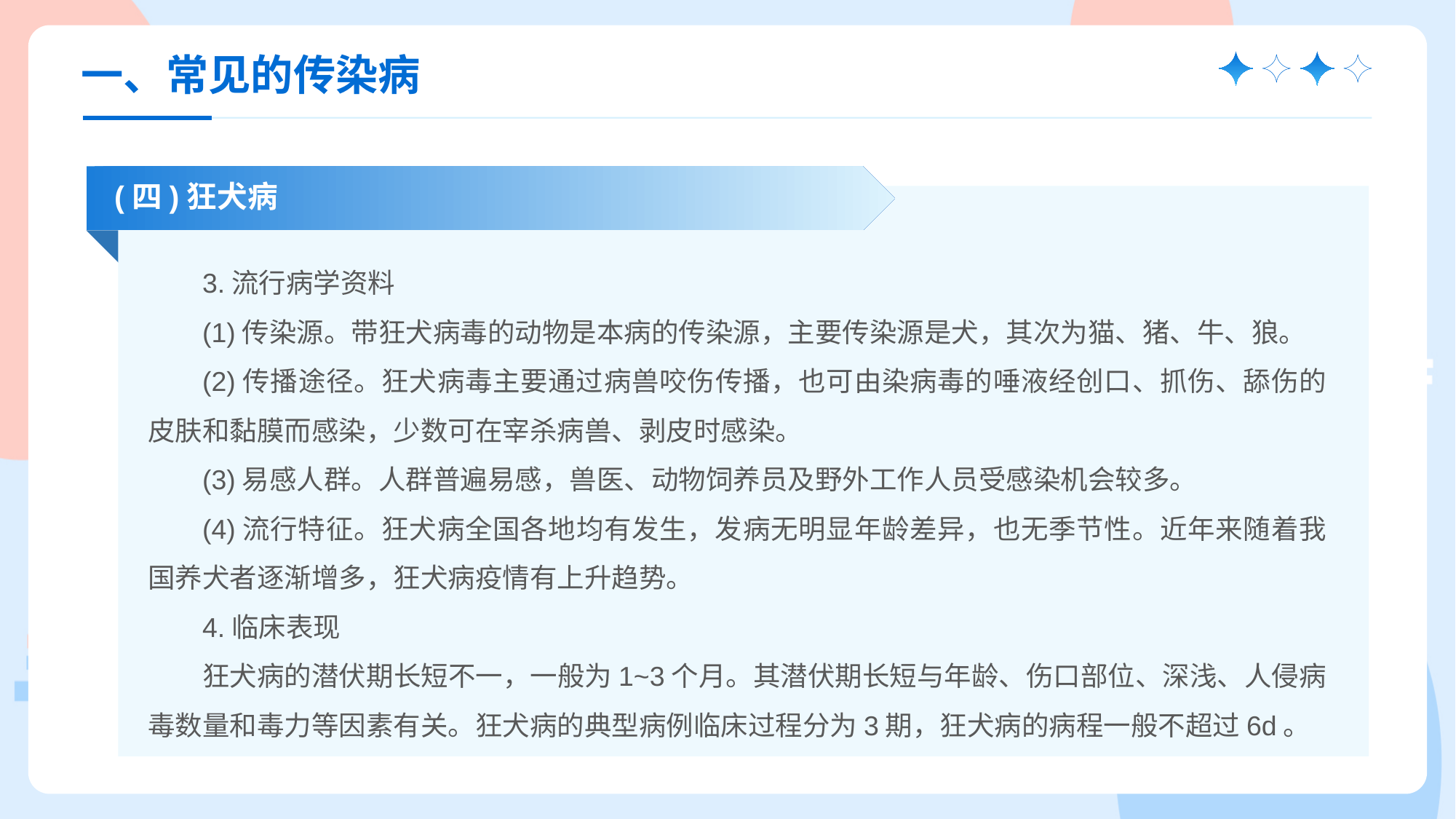

一、常见的传染病
(四)狂犬病

3.流行病学资料
(1)传染源。带狂犬病毒的动物是本病的传染源，主要传染源是犬，其次为猫、猪、牛、狼。
(2)传播途径。狂犬病毒主要通过病兽咬伤传播，也可由染病毒的唾液经创口、抓伤、舔伤的皮肤和黏膜而感染，少数可在宰杀病兽、剥皮时感染。
(3)易感人群。人群普遍易感，兽医、动物饲养员及野外工作人员受感染机会较多。
(4)流行特征。狂犬病全国各地均有发生，发病无明显年龄差异，也无季节性。近年来随着我国养犬者逐渐增多，狂犬病疫情有上升趋势。
4.临床表现
狂犬病的潜伏期长短不一，一般为1~3个月。其潜伏期长短与年龄、伤口部位、深浅、人侵病毒数量和毒力等因素有关。狂犬病的典型病例临床过程分为3期，狂犬病的病程一般不超过6d。